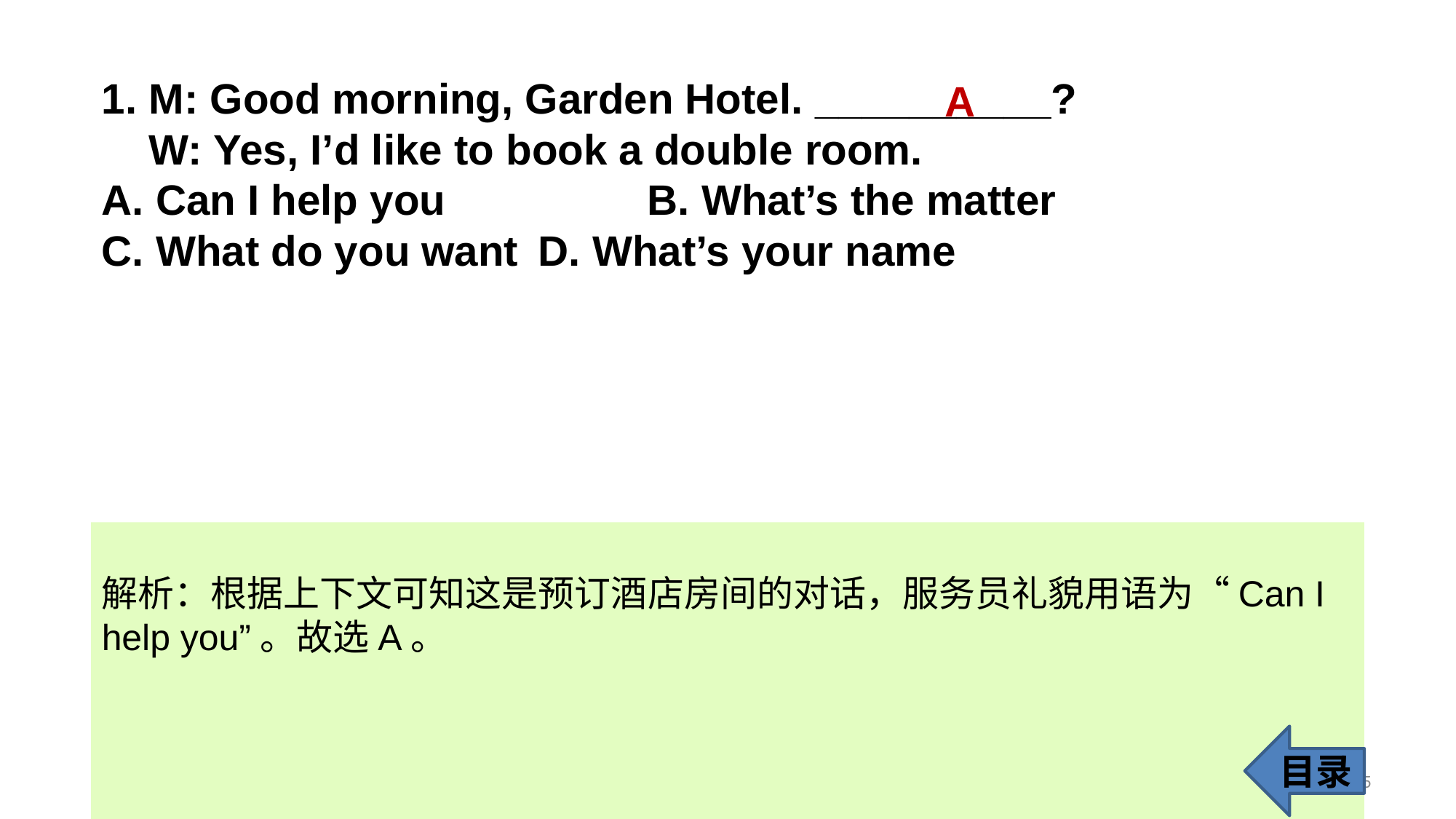

1. M: Good morning, Garden Hotel. __________?
    W: Yes, I’d like to book a double room.
A. Can I help you 		B. What’s the matter
C. What do you want 	D. What’s your name
A

解析：根据上下文可知这是预订酒店房间的对话，服务员礼貌用语为“Can I
help you”。故选A。
目录
5